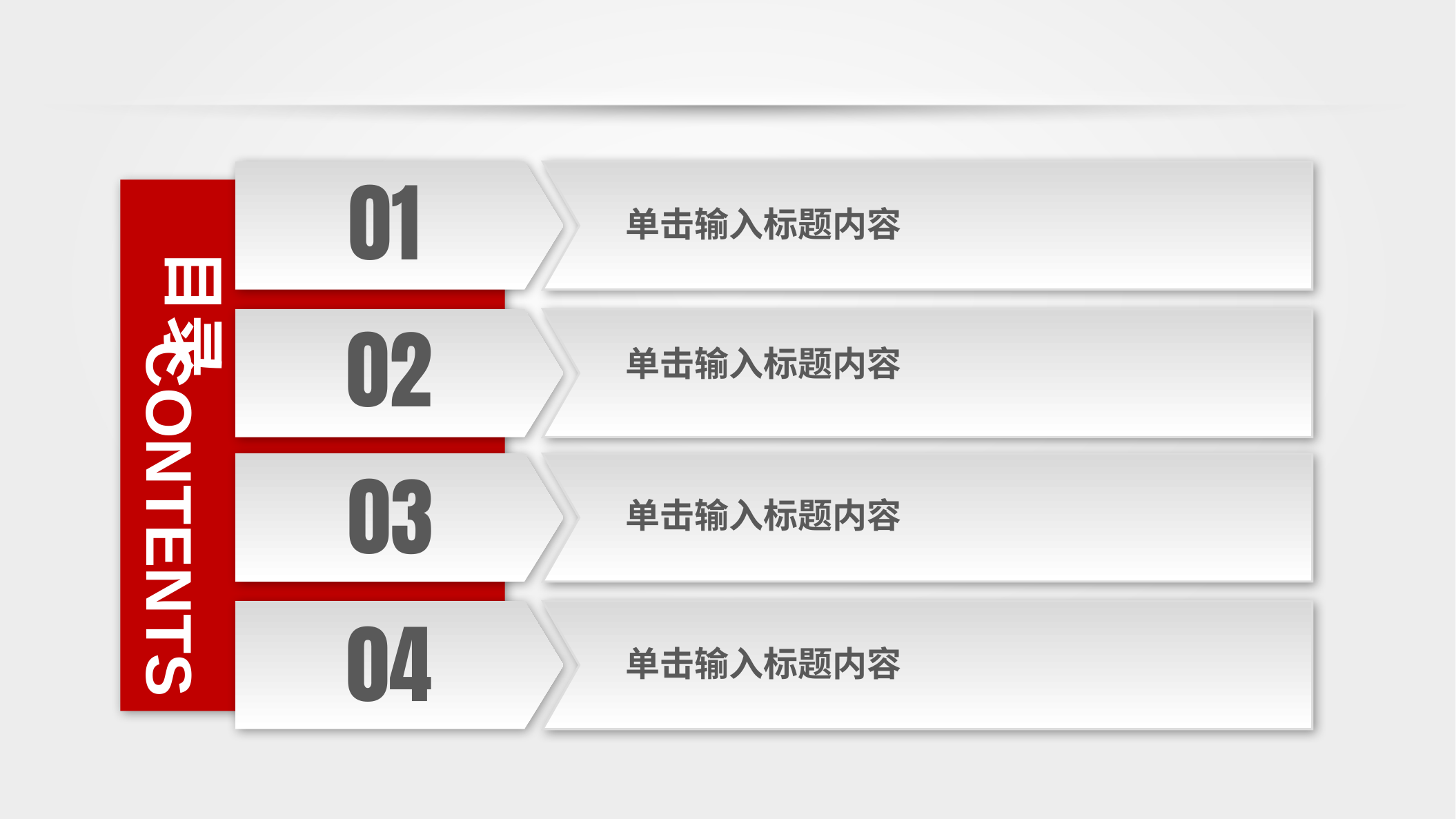

01

单击输入标题内容
目录

02
单击输入标题内容

03
CONTENTS
单击输入标题内容

04
单击输入标题内容